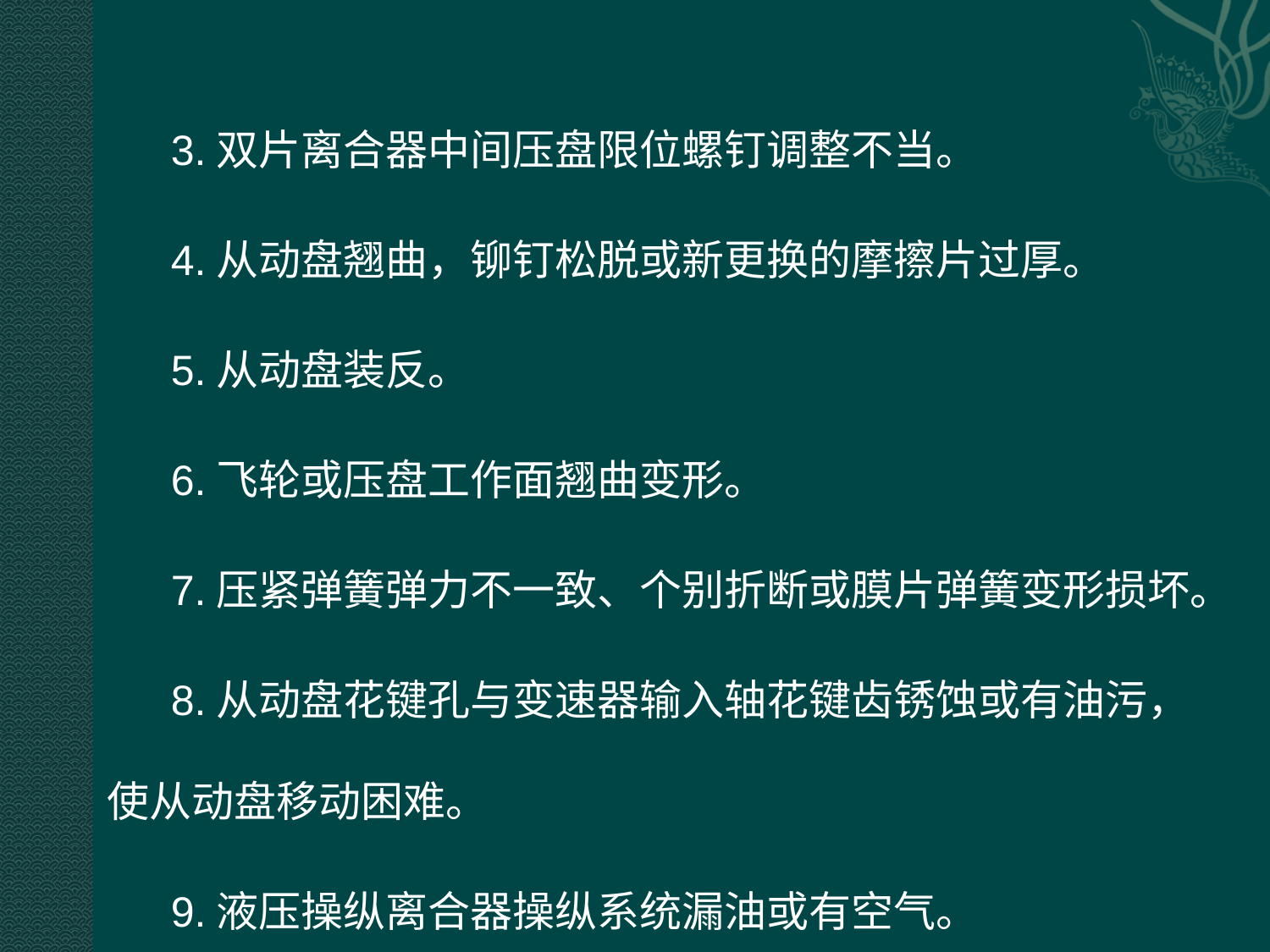

3.双片离合器中间压盘限位螺钉调整不当。
4.从动盘翘曲，铆钉松脱或新更换的摩擦片过厚。
5.从动盘装反。
6.飞轮或压盘工作面翘曲变形。
7.压紧弹簧弹力不一致、个别折断或膜片弹簧变形损坏。
8.从动盘花键孔与变速器输入轴花键齿锈蚀或有油污，使从动盘移动困难。
9.液压操纵离合器操纵系统漏油或有空气。